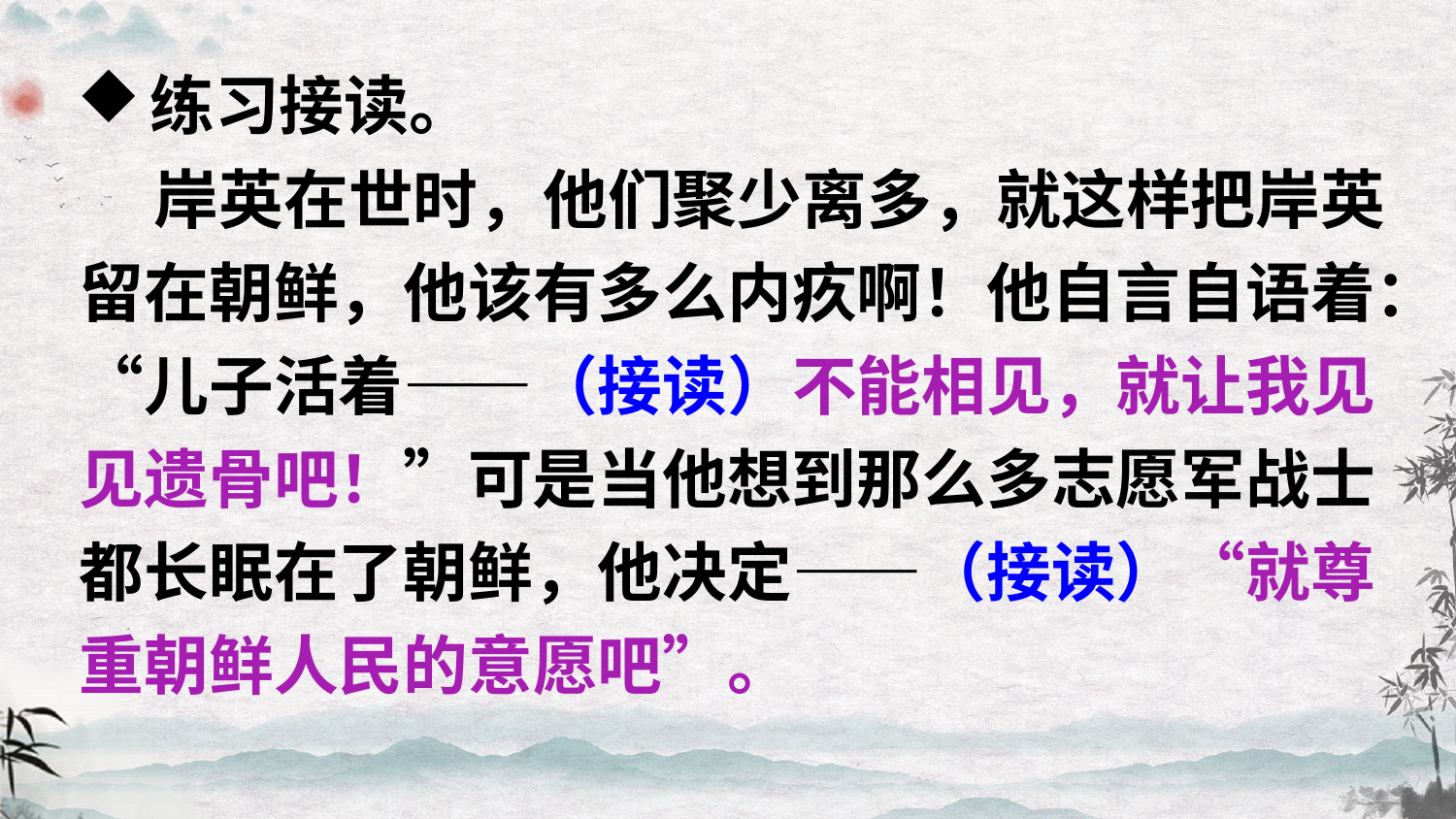

练习接读。
    岸英在世时，他们聚少离多，就这样把岸英留在朝鲜，他该有多么内疚啊！他自言自语着：“儿子活着——（接读）不能相见，就让我见见遗骨吧！”可是当他想到那么多志愿军战士都长眠在了朝鲜，他决定——（接读）“就尊重朝鲜人民的意愿吧”。